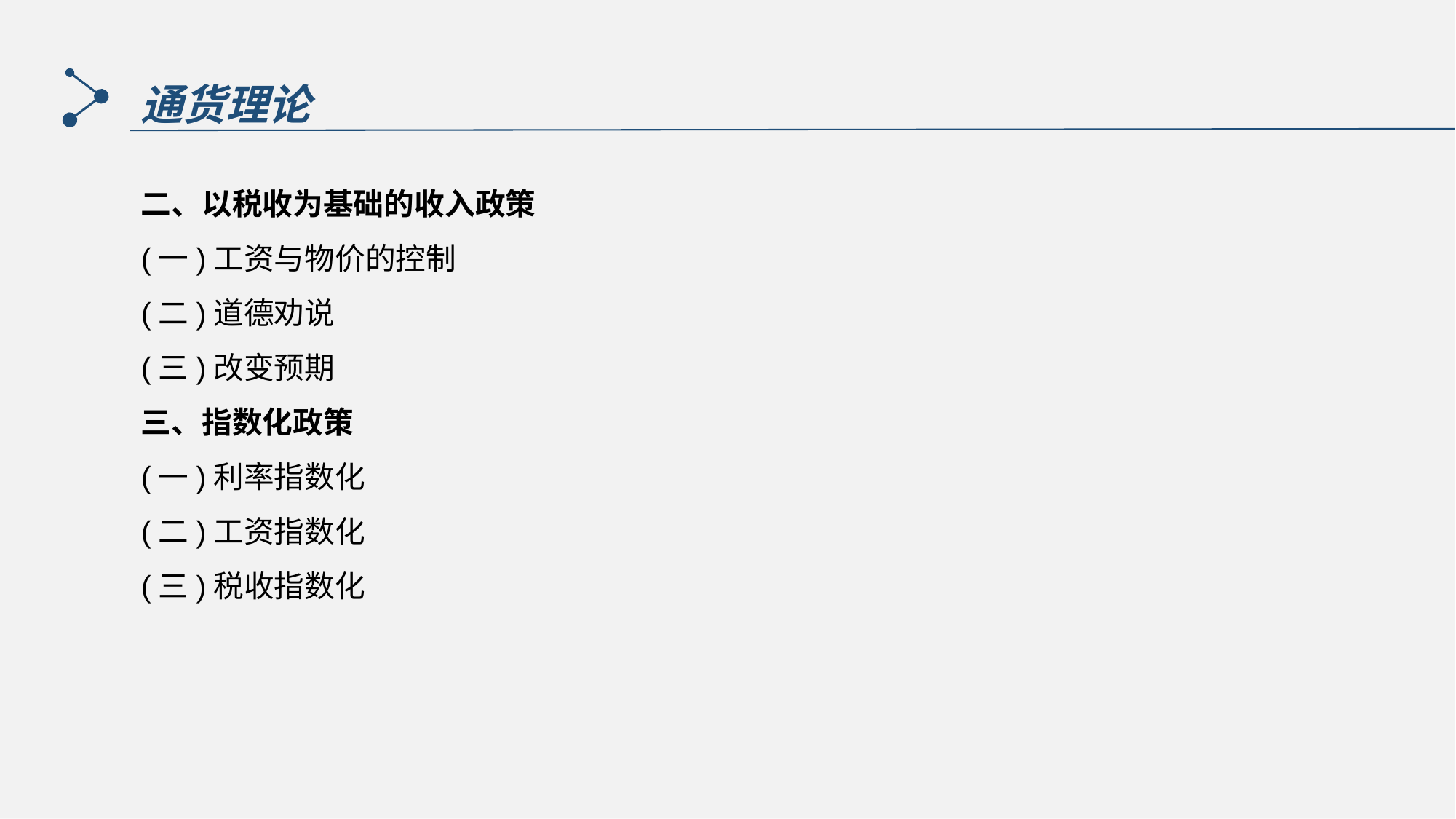

通货理论
二、以税收为基础的收入政策
(一)工资与物价的控制
(二)道德劝说
(三)改变预期
三、指数化政策
(一)利率指数化
(二)工资指数化
(三)税收指数化